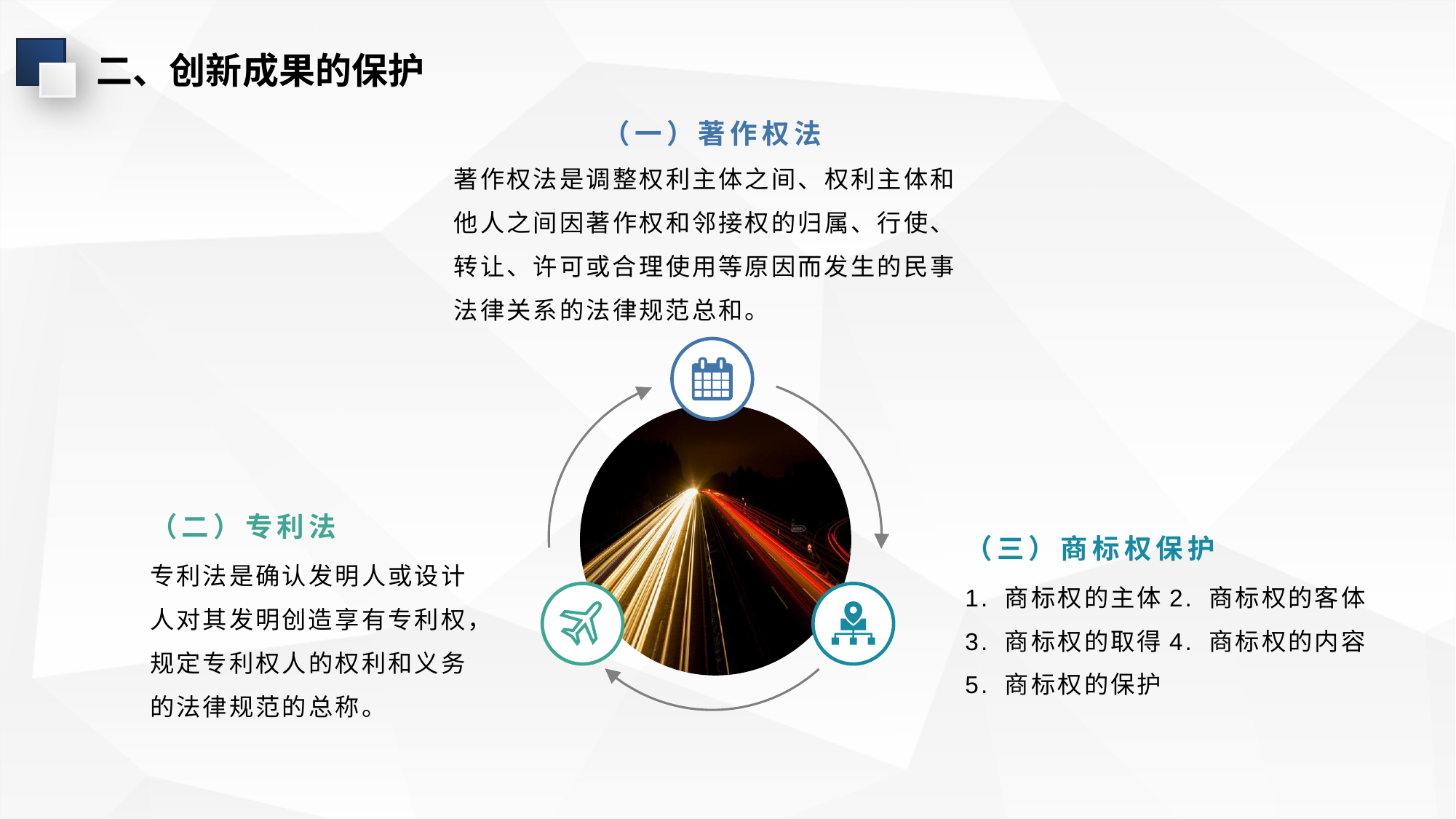

二、创新成果的保护
（一）著作权法
著作权法是调整权利主体之间、权利主体和他人之间因著作权和邻接权的归属、行使、转让、许可或合理使用等原因而发生的民事法律关系的法律规范总和。

（二）专利法
（三）商标权保护
专利法是确认发明人或设计人对其发明创造享有专利权，规定专利权人的权利和义务的法律规范的总称。
1. 商标权的主体2. 商标权的客体
3. 商标权的取得4. 商标权的内容
5. 商标权的保护